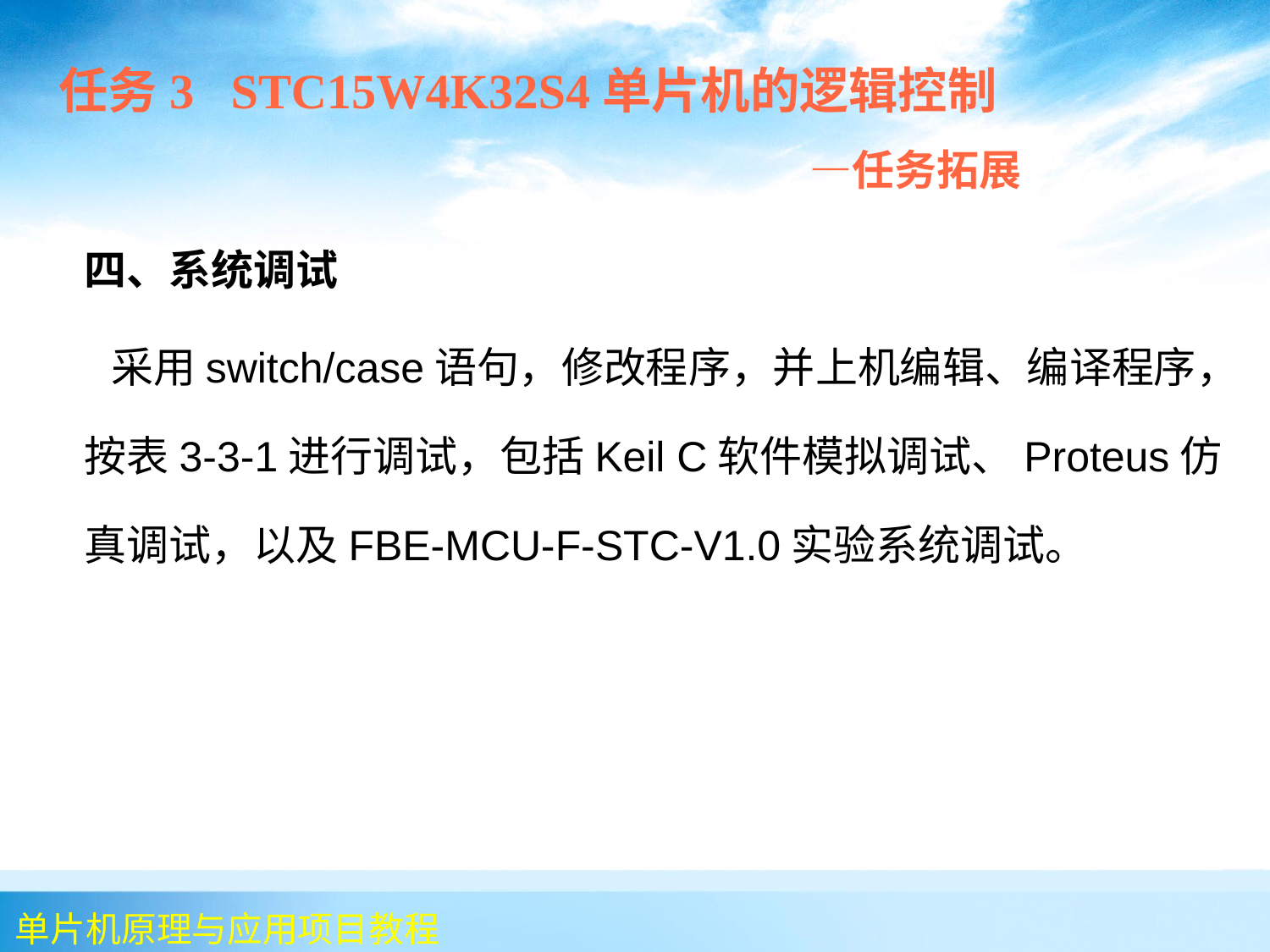

任务3   STC15W4K32S4单片机的逻辑控制
                                                                     —任务拓展
  	四、系统调试
      采用switch/case语句，修改程序，并上机编辑、编译程序，按表3-3-1进行调试，包括Keil C软件模拟调试、Proteus仿真调试，以及FBE-MCU-F-STC-V1.0实验系统调试。